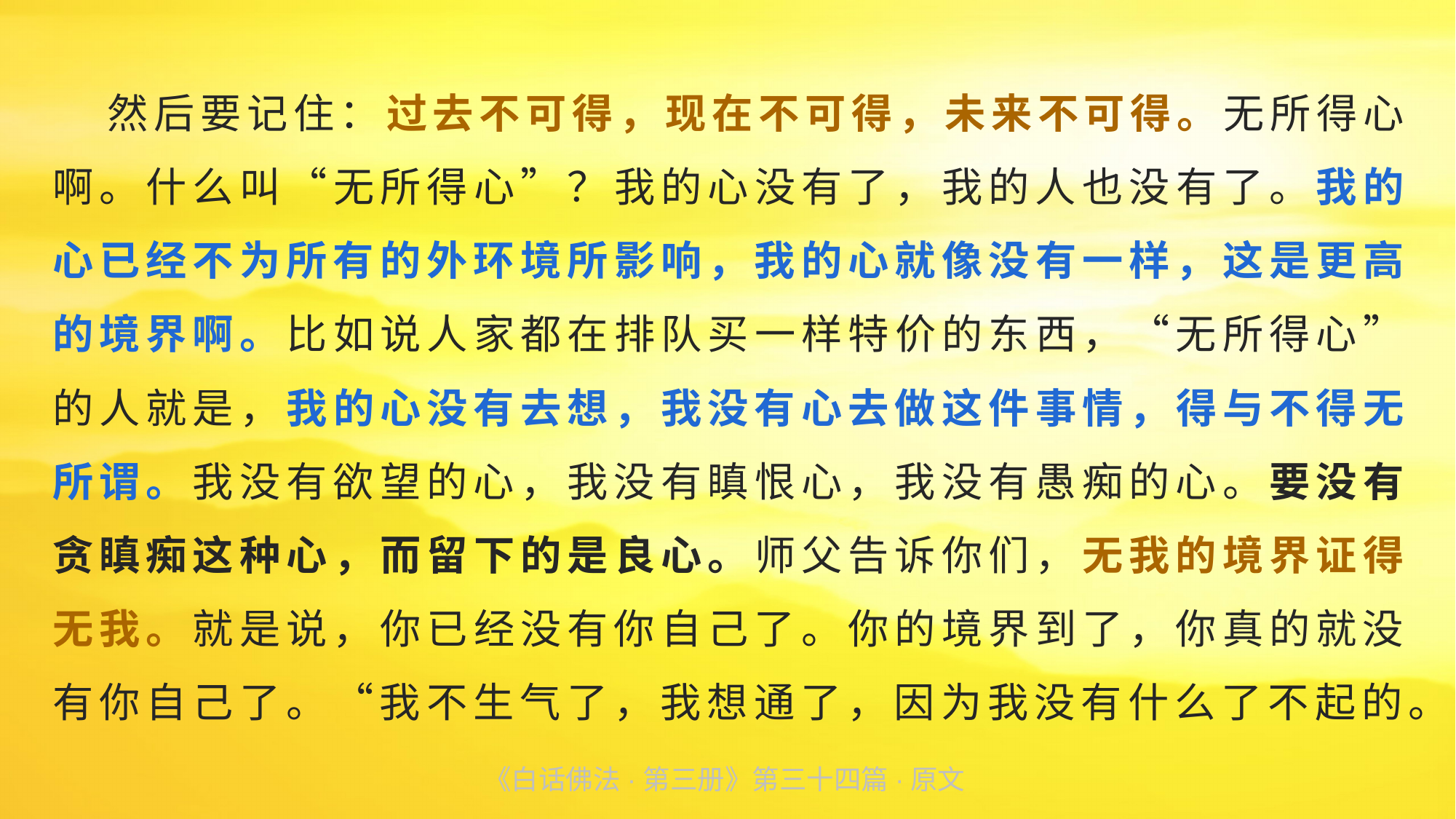

然后要记住：过去不可得，现在不可得，未来不可得。无所得心啊。什么叫“无所得心”？我的心没有了，我的人也没有了。我的心已经不为所有的外环境所影响，我的心就像没有一样，这是更高的境界啊。比如说人家都在排队买一样特价的东西，“无所得心”的人就是，我的心没有去想，我没有心去做这件事情，得与不得无所谓。我没有欲望的心，我没有瞋恨心，我没有愚痴的心。要没有贪瞋痴这种心，而留下的是良心。师父告诉你们，无我的境界证得无我。就是说，你已经没有你自己了。你的境界到了，你真的就没有你自己了。“我不生气了，我想通了，因为我没有什么了不起的。
《白话佛法·第三册》第三十四篇·原文